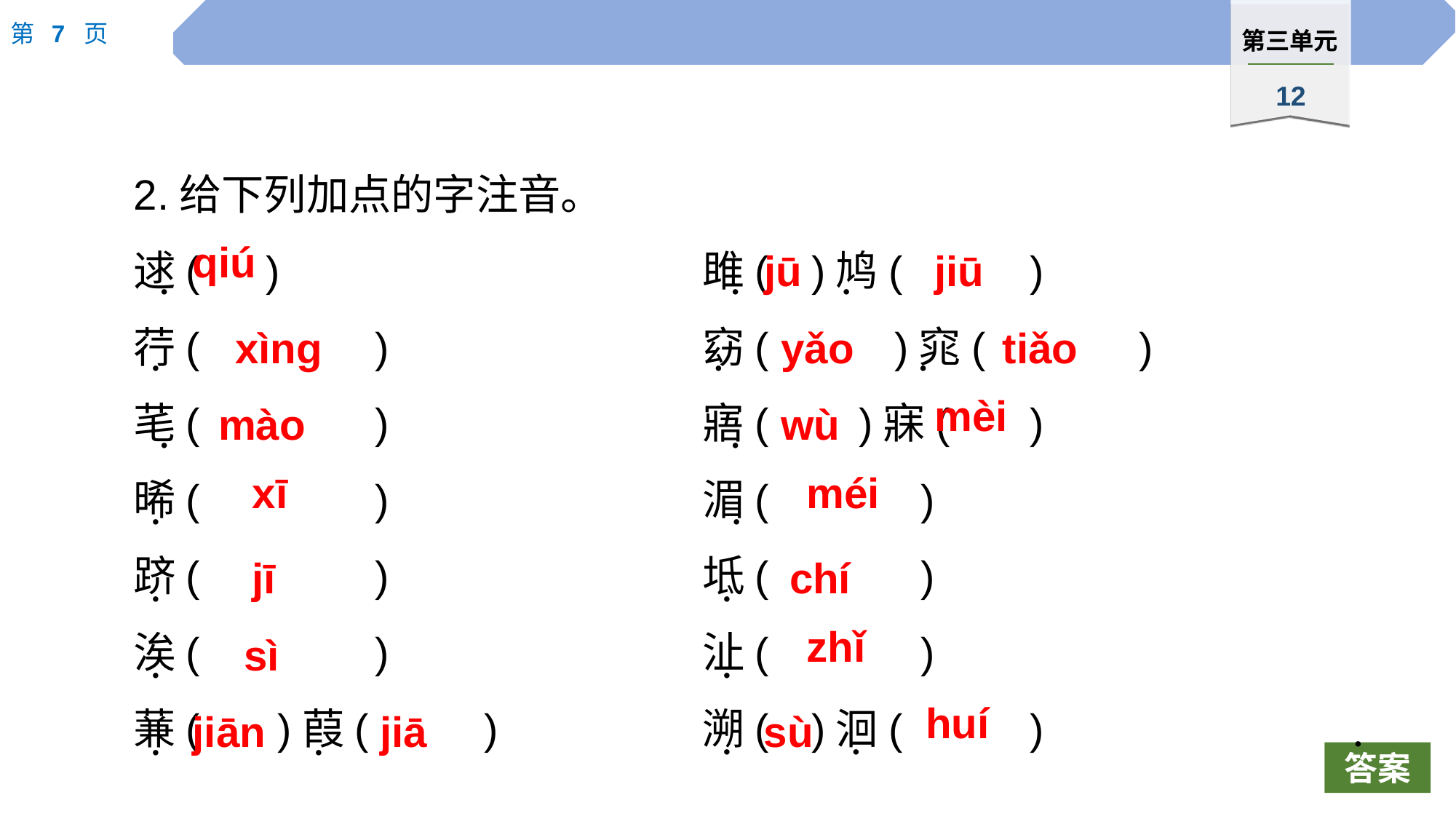

2.给下列加点的字注音。
逑(	)　　　　			雎(	)鸠(		)
荇(		)			窈(	       )窕(  		)
芼(		)			寤(	    )寐(	)
晞(		)　　　　　　	湄(		)
跻(		)			坻(		)
涘(		)			沚(		)
蒹(	 )葭(		)		溯(	)洄(		)
qiú
jū
jiū
 ·
 ·
 ·
xìng
yǎo
tiǎo
 ·
 ·
 ·
mèi
mào
wù
 ·
 ·
xī
méi
 ·
 ·
jī
chí
 ·
 ·
zhǐ
sì
 ·
 ·
huí
jiān
jiā
sù
 ·
 ·
 ·
 ·
 ·
答案